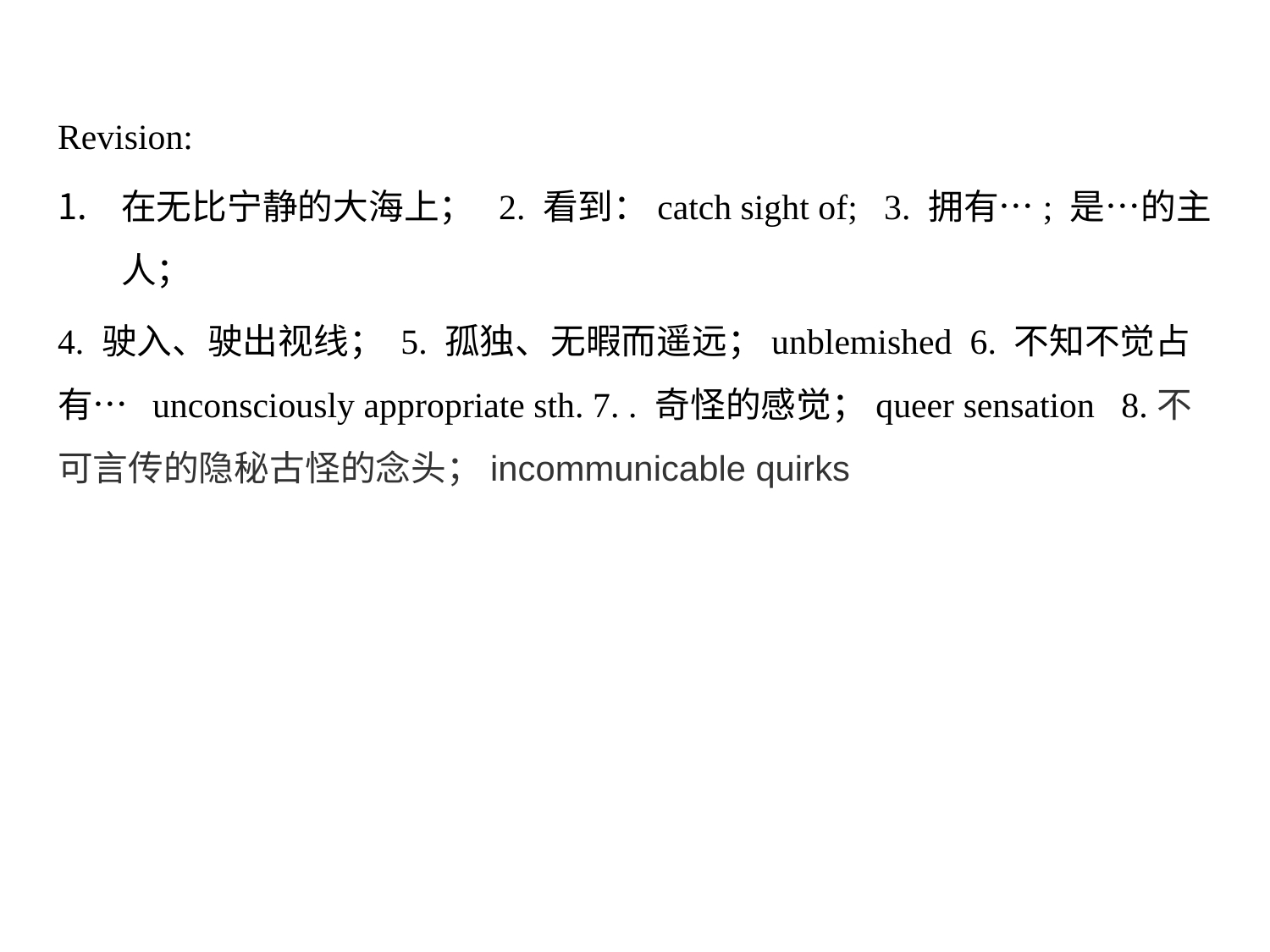

Revision:
在无比宁静的大海上；  2. 看到：catch sight of;   3. 拥有…; 是…的主人；
4. 驶入、驶出视线； 5. 孤独、无暇而遥远；unblemished  6. 不知不觉占有…  unconsciously appropriate sth. 7. . 奇怪的感觉；queer sensation   8.不可言传的隐秘古怪的念头；incommunicable quirks